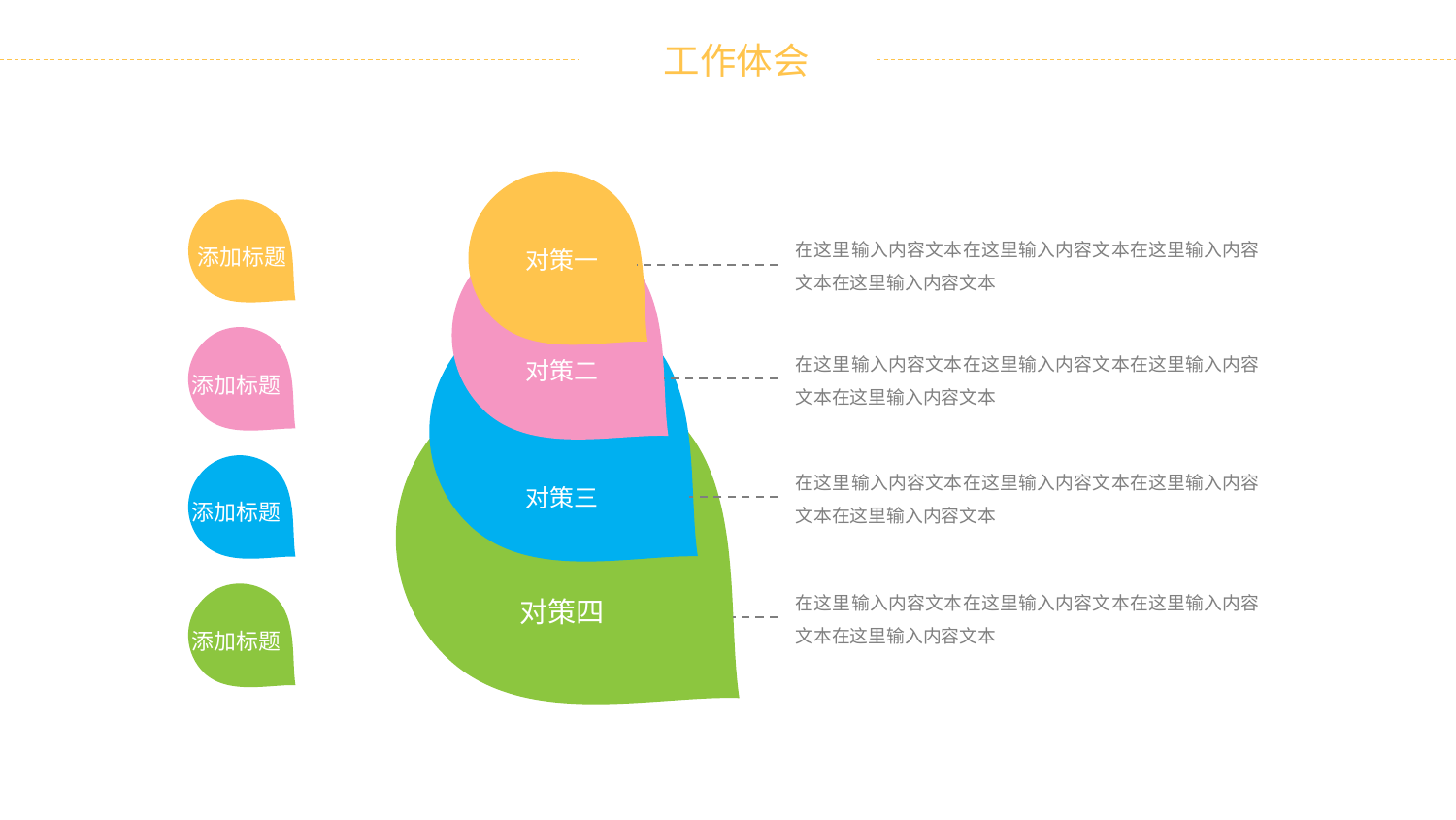

在这里输入内容文本在这里输入内容文本在这里输入内容文本在这里输入内容文本
添加标题
对策一

在这里输入内容文本在这里输入内容文本在这里输入内容文本在这里输入内容文本
对策二

添加标题

在这里输入内容文本在这里输入内容文本在这里输入内容文本在这里输入内容文本
对策三
添加标题

在这里输入内容文本在这里输入内容文本在这里输入内容文本在这里输入内容文本

对策四

添加标题